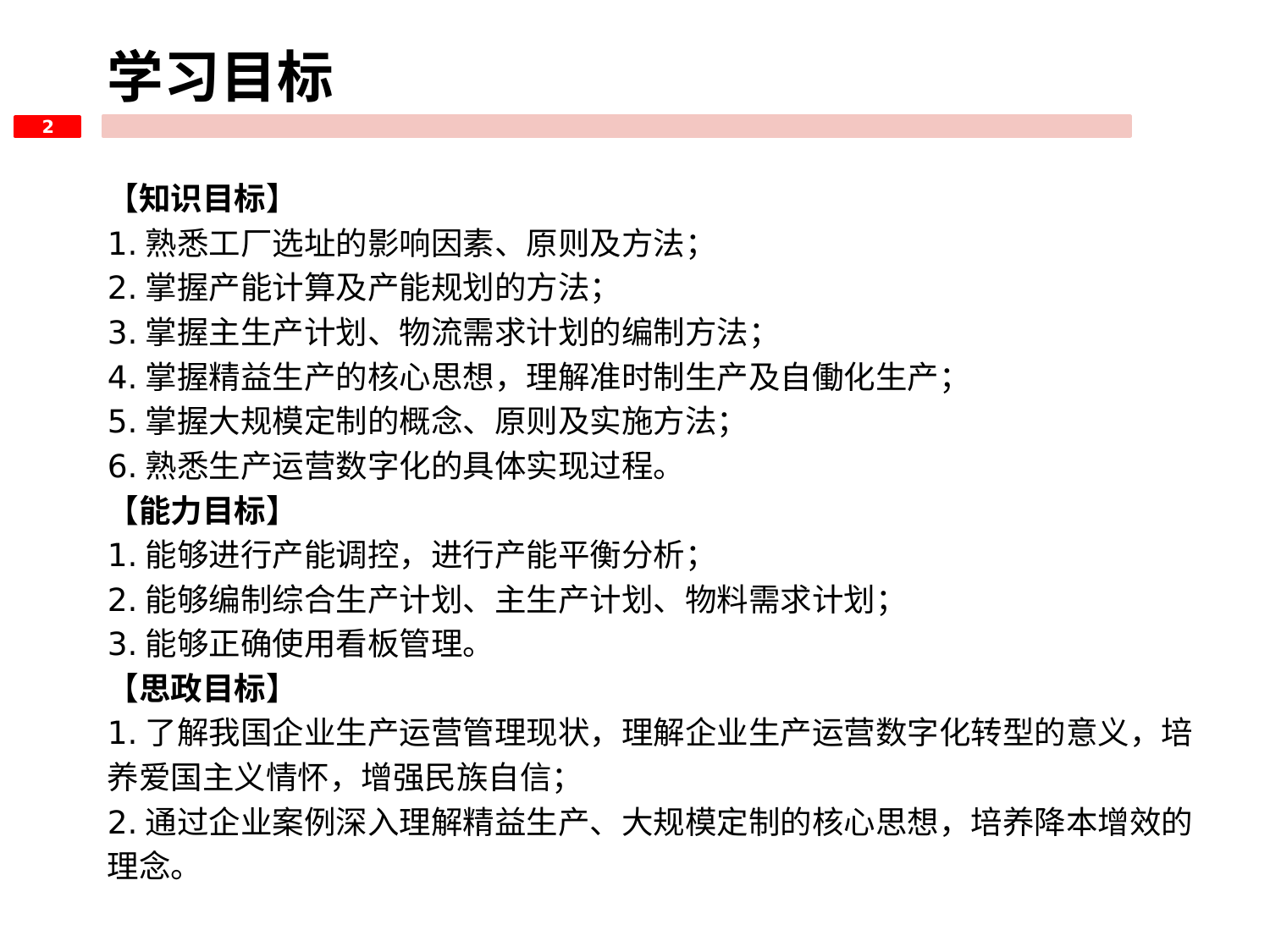

学习目标
2
【知识目标】
1.熟悉工厂选址的影响因素、原则及方法；
2.掌握产能计算及产能规划的方法；
3.掌握主生产计划、物流需求计划的编制方法；
4.掌握精益生产的核心思想，理解准时制生产及自働化生产；
5.掌握大规模定制的概念、原则及实施方法；
6.熟悉生产运营数字化的具体实现过程。
【能力目标】
1.能够进行产能调控，进行产能平衡分析；
2.能够编制综合生产计划、主生产计划、物料需求计划；
3.能够正确使用看板管理。
【思政目标】
1.了解我国企业生产运营管理现状，理解企业生产运营数字化转型的意义，培养爱国主义情怀，增强民族自信；
2.通过企业案例深入理解精益生产、大规模定制的核心思想，培养降本增效的理念。